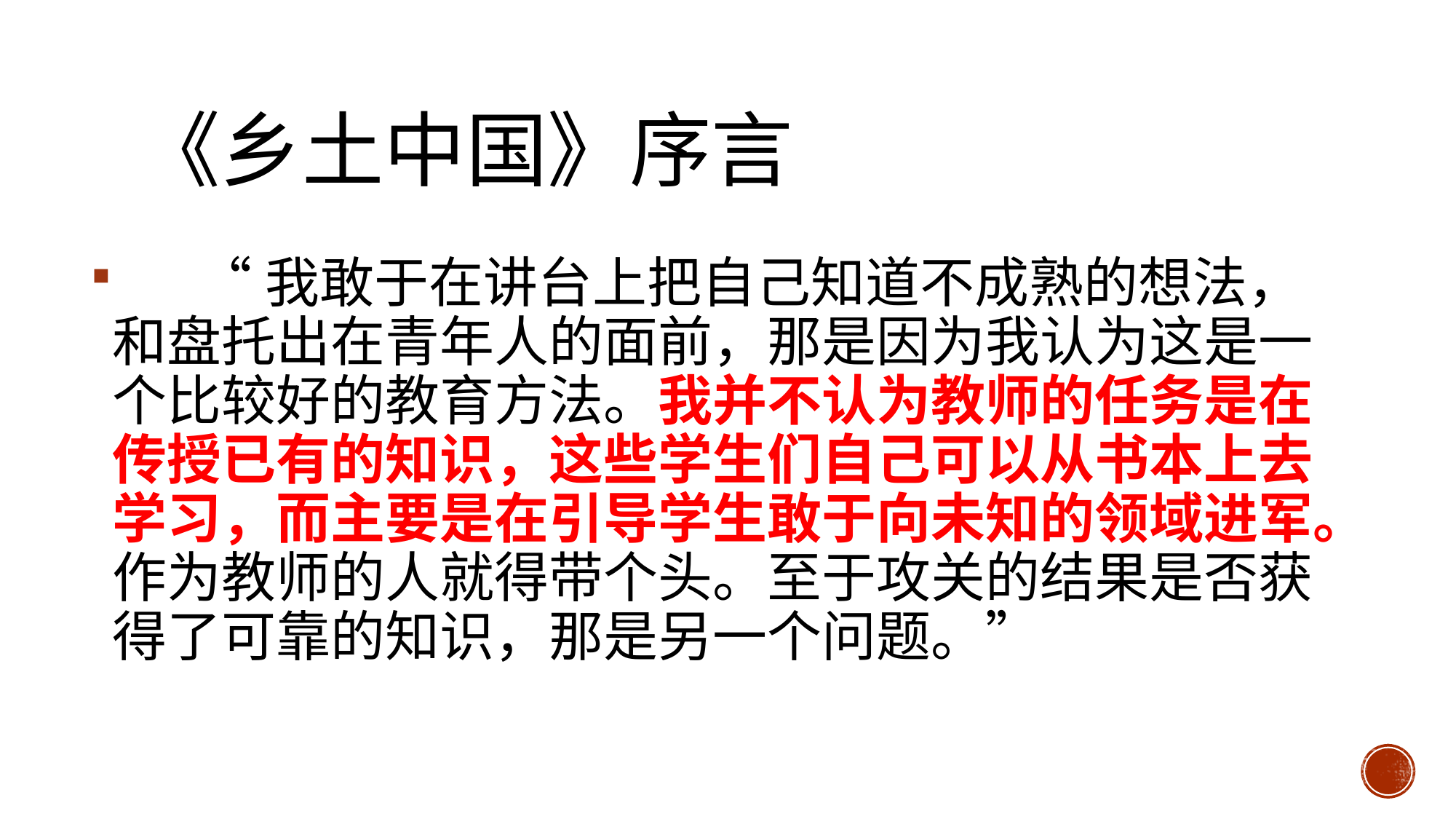

# 《乡土中国》序言
       “我敢于在讲台上把自己知道不成熟的想法，和盘托出在青年人的面前，那是因为我认为这是一个比较好的教育方法。我并不认为教师的任务是在传授已有的知识，这些学生们自己可以从书本上去学习，而主要是在引导学生敢于向未知的领域进军。作为教师的人就得带个头。至于攻关的结果是否获得了可靠的知识，那是另一个问题。”